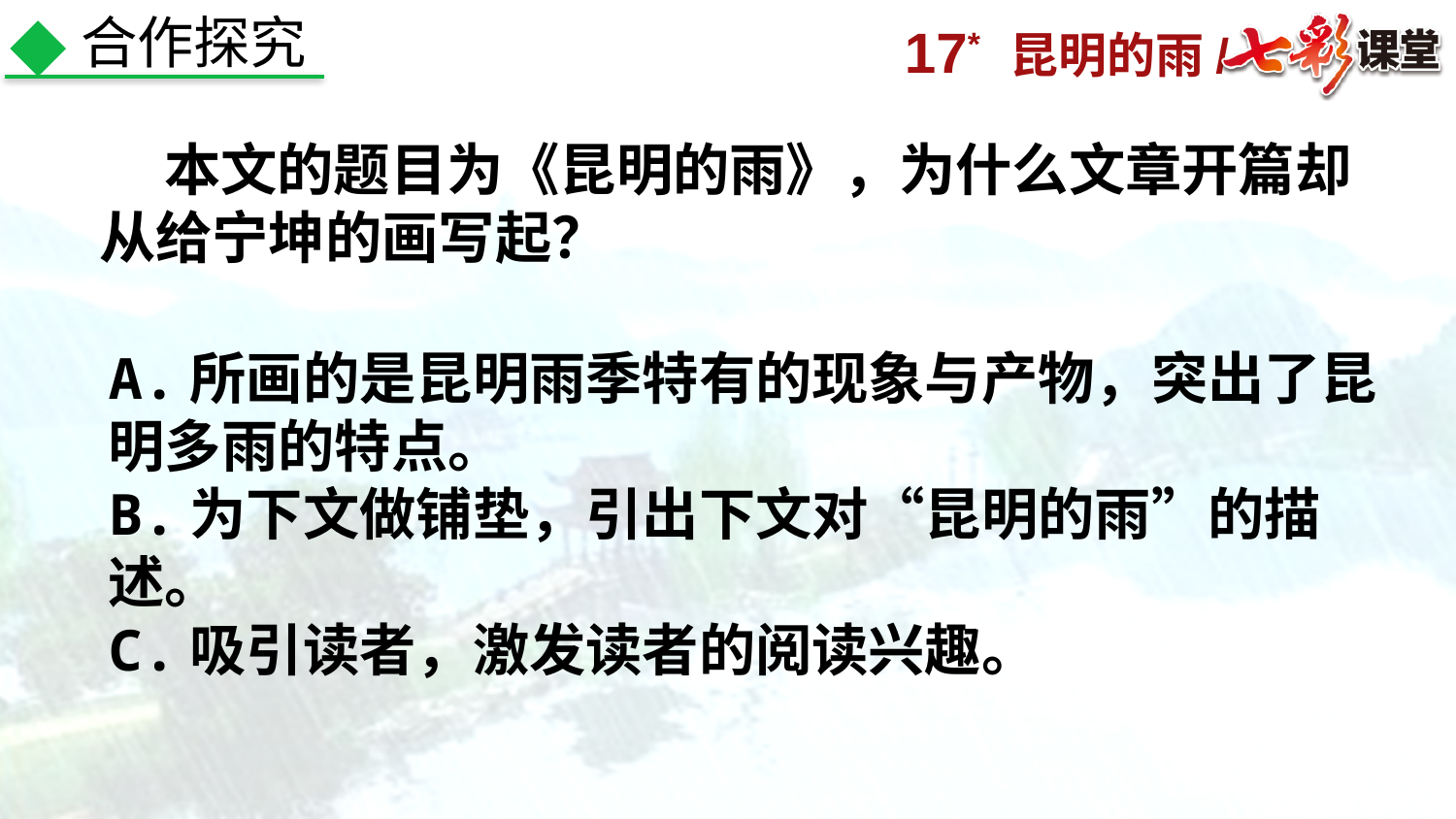

合作探究

    本文的题目为《昆明的雨》，为什么文章开篇却从给宁坤的画写起？
A.所画的是昆明雨季特有的现象与产物，突出了昆明多雨的特点。
B.为下文做铺垫，引出下文对“昆明的雨”的描述。
C.吸引读者，激发读者的阅读兴趣。